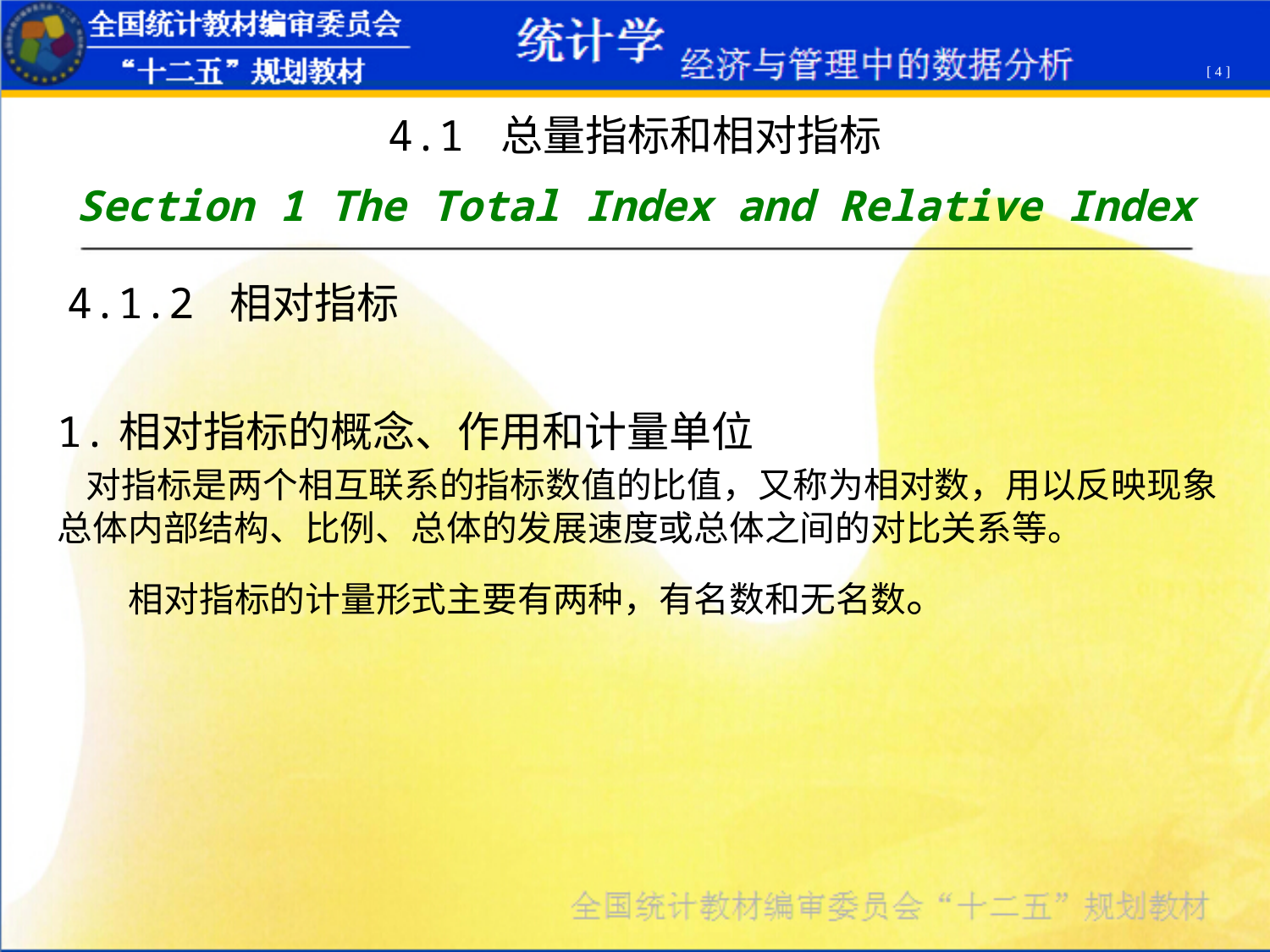

[ 4 ]
4.1 总量指标和相对指标
Section 1 The Total Index and Relative Index
4.1.2 相对指标
1.相对指标的概念、作用和计量单位 
   对指标是两个相互联系的指标数值的比值，又称为相对数，用以反映现象总体内部结构、比例、总体的发展速度或总体之间的对比关系等。
        相对指标的计量形式主要有两种，有名数和无名数。